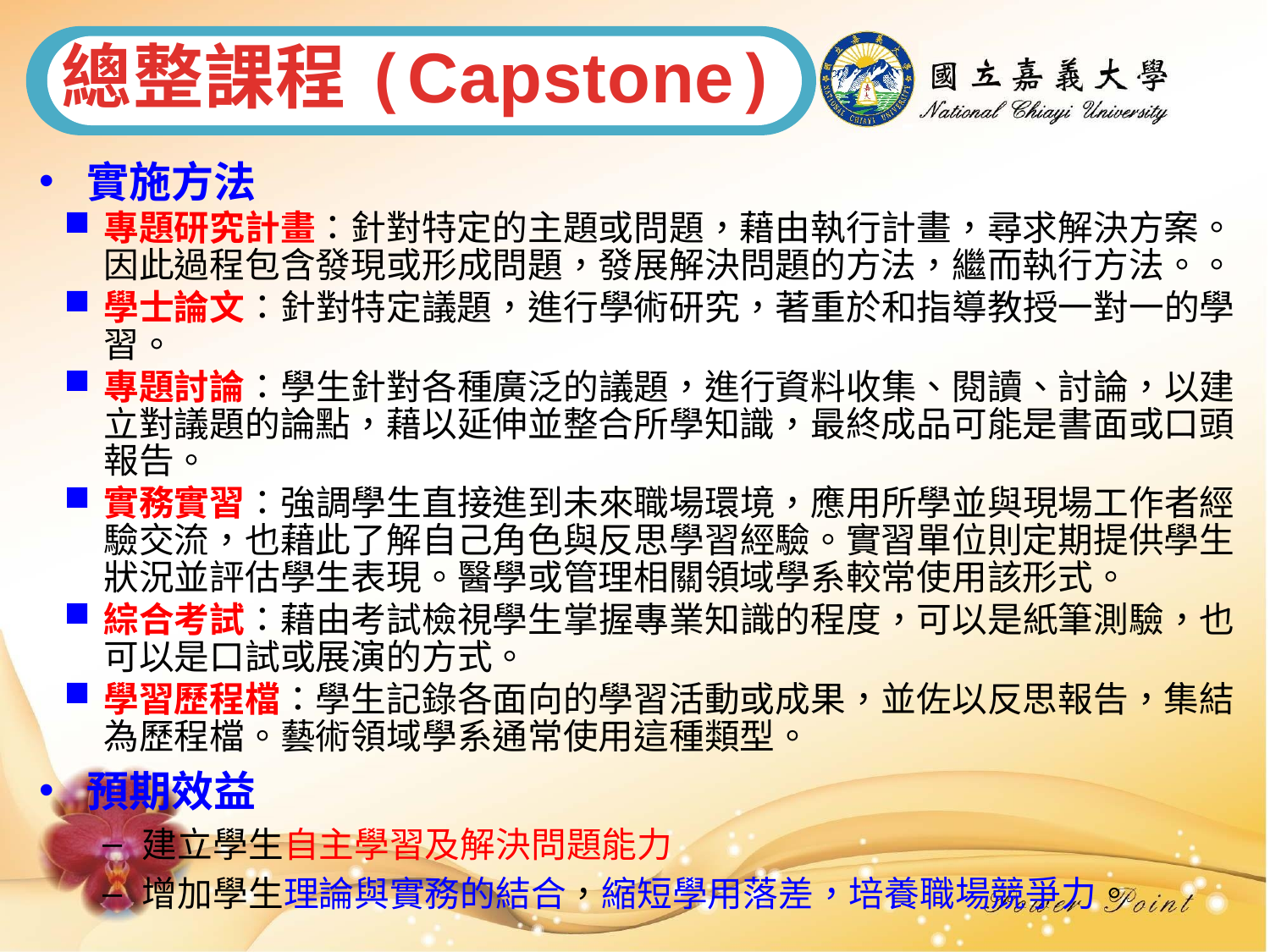

總整課程(Capstone)

實施方法
專題研究計畫：針對特定的主題或問題，藉由執行計畫，尋求解決方案。因此過程包含發現或形成問題，發展解決問題的方法，繼而執行方法。。
學士論文：針對特定議題，進行學術研究，著重於和指導教授一對一的學習。
專題討論：學生針對各種廣泛的議題，進行資料收集、閱讀、討論，以建立對議題的論點，藉以延伸並整合所學知識，最終成品可能是書面或口頭報告。
實務實習：強調學生直接進到未來職場環境，應用所學並與現場工作者經驗交流，也藉此了解自己角色與反思學習經驗。實習單位則定期提供學生狀況並評估學生表現。醫學或管理相關領域學系較常使用該形式。
綜合考試：藉由考試檢視學生掌握專業知識的程度，可以是紙筆測驗，也可以是口試或展演的方式。
學習歷程檔：學生記錄各面向的學習活動或成果，並佐以反思報告，集結為歷程檔。藝術領域學系通常使用這種類型。
預期效益
建立學生自主學習及解決問題能力
增加學生理論與實務的結合，縮短學用落差，培養職場競爭力。